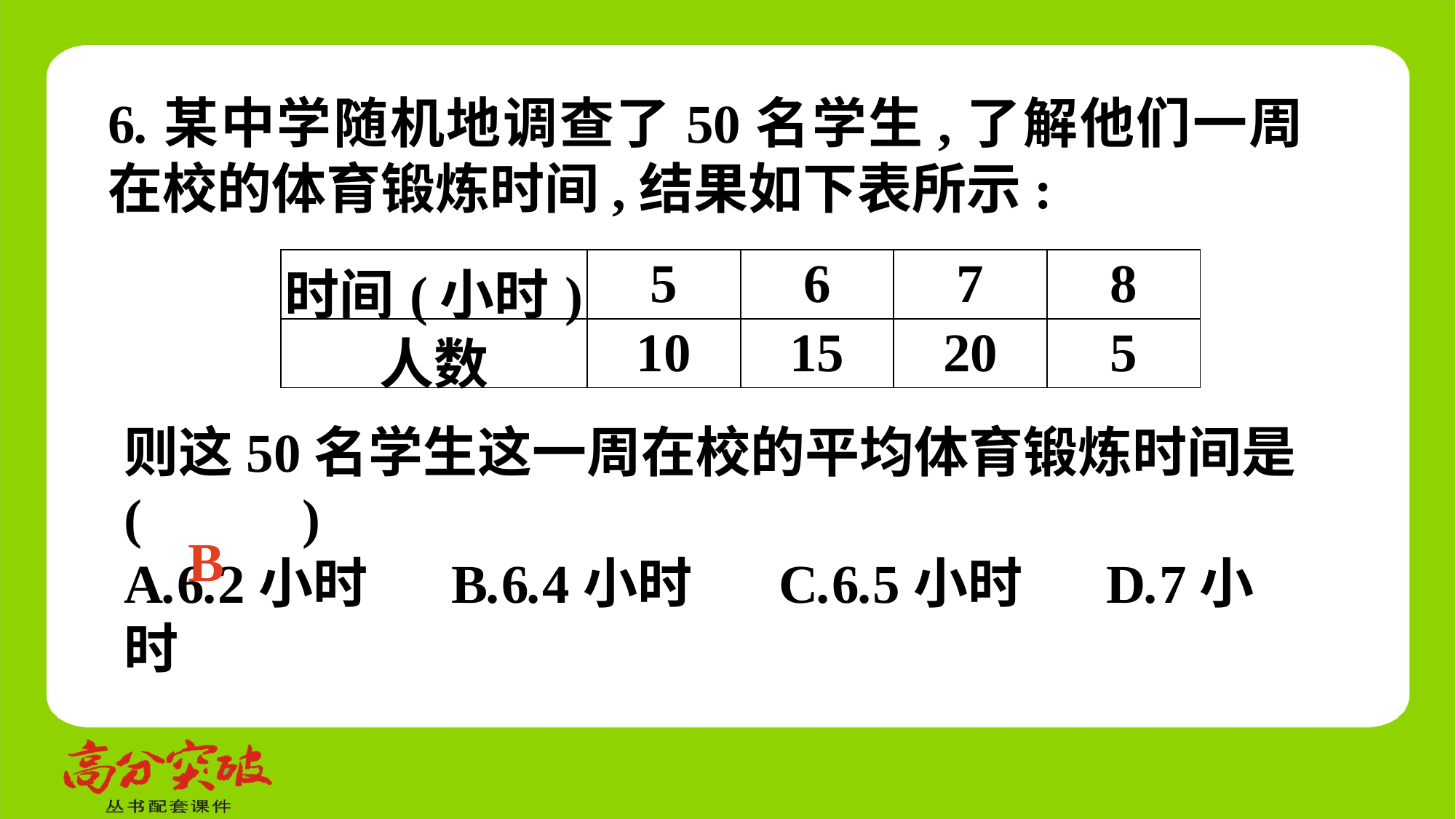

6.某中学随机地调查了50名学生,了解他们一周在校的体育锻炼时间,结果如下表所示:
| 时间(小时) | 5 | 6 | 7 | 8 |
| --- | --- | --- | --- | --- |
| 人数 | 10 | 15 | 20 | 5 |
则这50名学生这一周在校的平均体育锻炼时间是 (　  　)
A.6.2小时	B.6.4小时	C.6.5小时	D.7小时
B